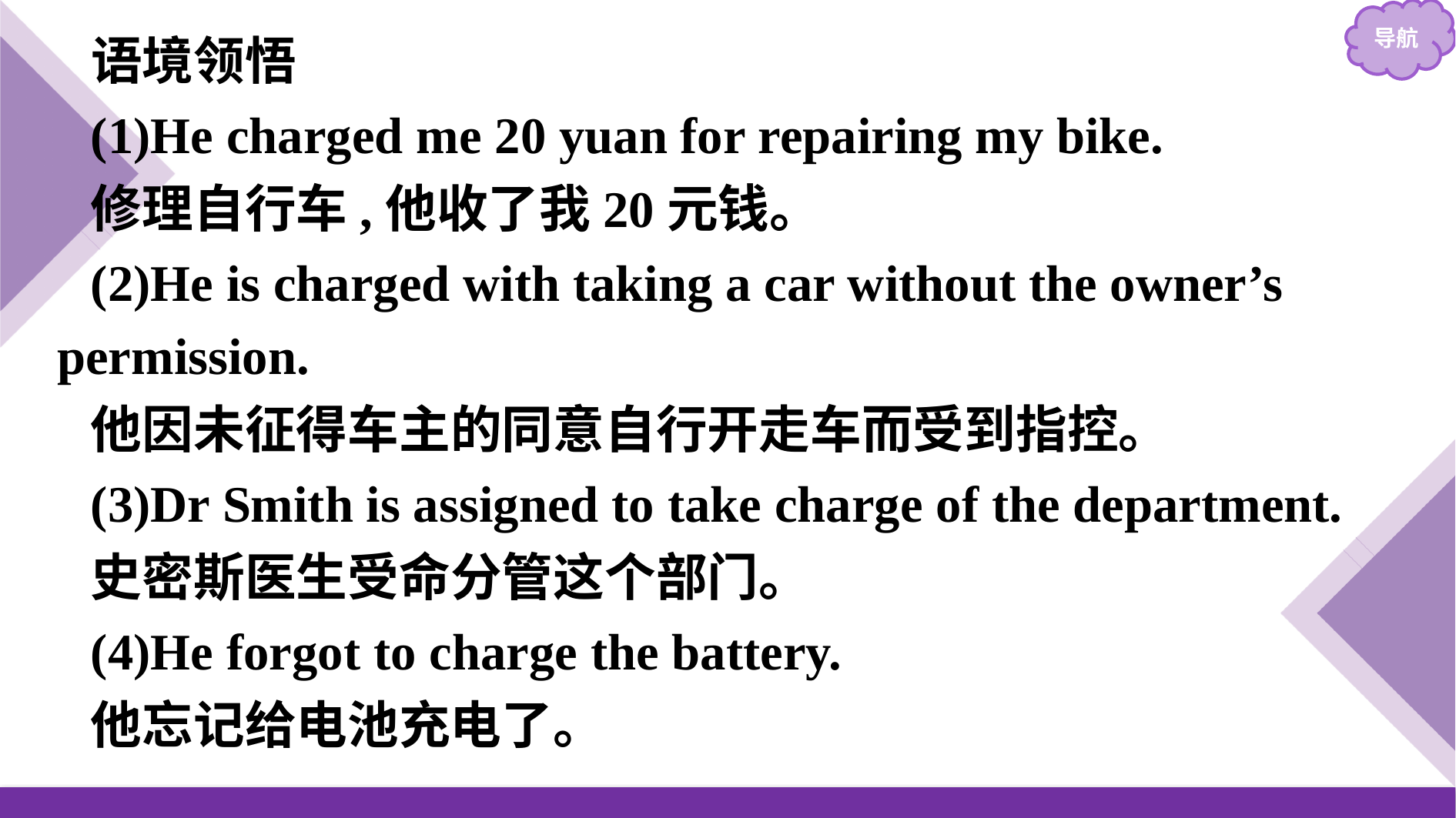

语境领悟
(1)He charged me 20 yuan for repairing my bike.
修理自行车,他收了我20元钱。
(2)He is charged with taking a car without the owner’s permission.
他因未征得车主的同意自行开走车而受到指控。
(3)Dr Smith is assigned to take charge of the department.
史密斯医生受命分管这个部门。
(4)He forgot to charge the battery.
他忘记给电池充电了。